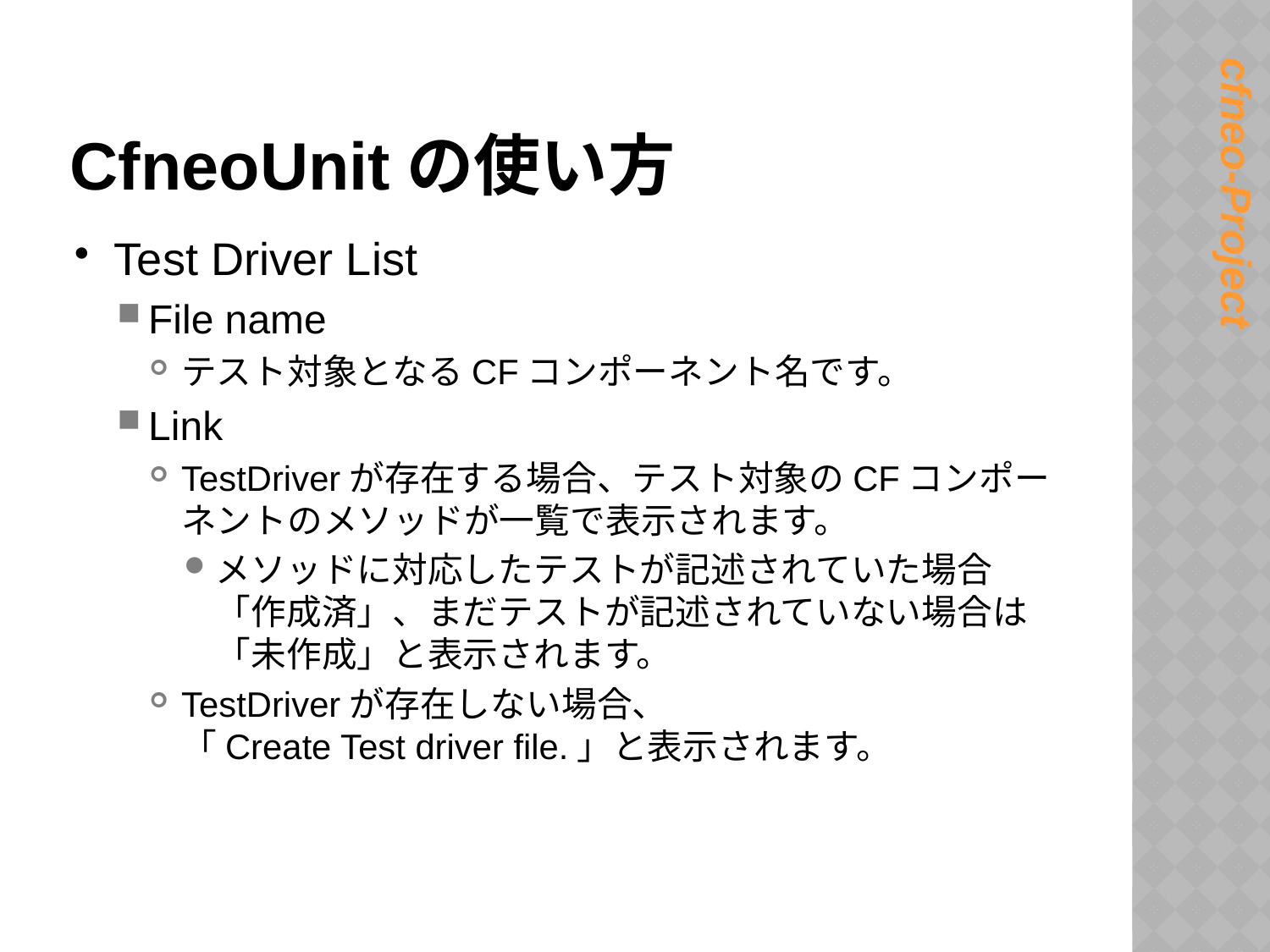

# CfneoUnitの使い方
Test Driver List
File name
テスト対象となるCFコンポーネント名です。
Link
TestDriverが存在する場合、テスト対象のCFコンポーネントのメソッドが一覧で表示されます。
メソッドに対応したテストが記述されていた場合「作成済」、まだテストが記述されていない場合は「未作成」と表示されます。
TestDriverが存在しない場合、
「Create Test driver file.」と表示されます。